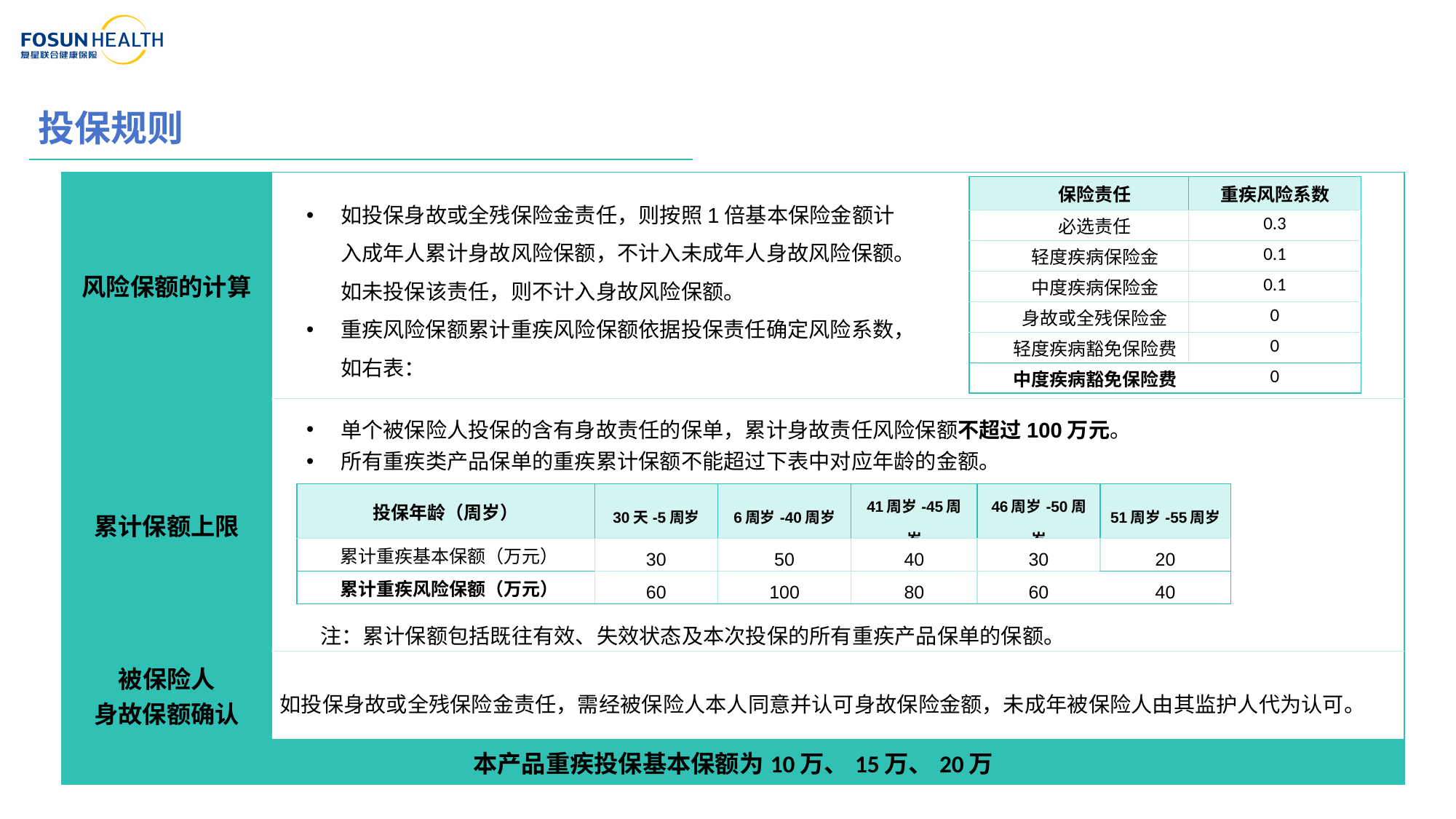

投保规则
| 风险保额的计算 |  |
| --- | --- |
| 累计保额上限 |  |
| 被保险人 身故保额确认 | 如投保身故或全残保险金责任，需经被保险人本人同意并认可身故保险金额，未成年被保险人由其监护人代为认可。 |
| 本产品重疾投保基本保额为10万、15万、20万 |  |
| 保险责任 | 重疾风险系数 |
| --- | --- |
| 必选责任 | 0.3 |
| 轻度疾病保险金 | 0.1 |
| 中度疾病保险金 | 0.1 |
| 身故或全残保险金 | 0 |
| 轻度疾病豁免保险费 | 0 |
| 中度疾病豁免保险费 | 0 |
如投保身故或全残保险金责任，则按照1倍基本保险金额计入成年人累计身故风险保额，不计入未成年人身故风险保额。如未投保该责任，则不计入身故风险保额。
重疾风险保额累计重疾风险保额依据投保责任确定风险系数，如右表：
单个被保险人投保的含有身故责任的保单，累计身故责任风险保额不超过100万元。
所有重疾类产品保单的重疾累计保额不能超过下表中对应年龄的金额。
| 投保年龄（周岁） | 30天-5周岁 | 6周岁-40周岁 | 41周岁-45周岁 | 46周岁-50周岁 | 51周岁-55周岁 |
| --- | --- | --- | --- | --- | --- |
| 累计重疾基本保额（万元） | 30 | 50 | 40 | 30 | 20 |
| 累计重疾风险保额（万元） | 60 | 100 | 80 | 60 | 40 |
注：累计保额包括既往有效、失效状态及本次投保的所有重疾产品保单的保额。
28